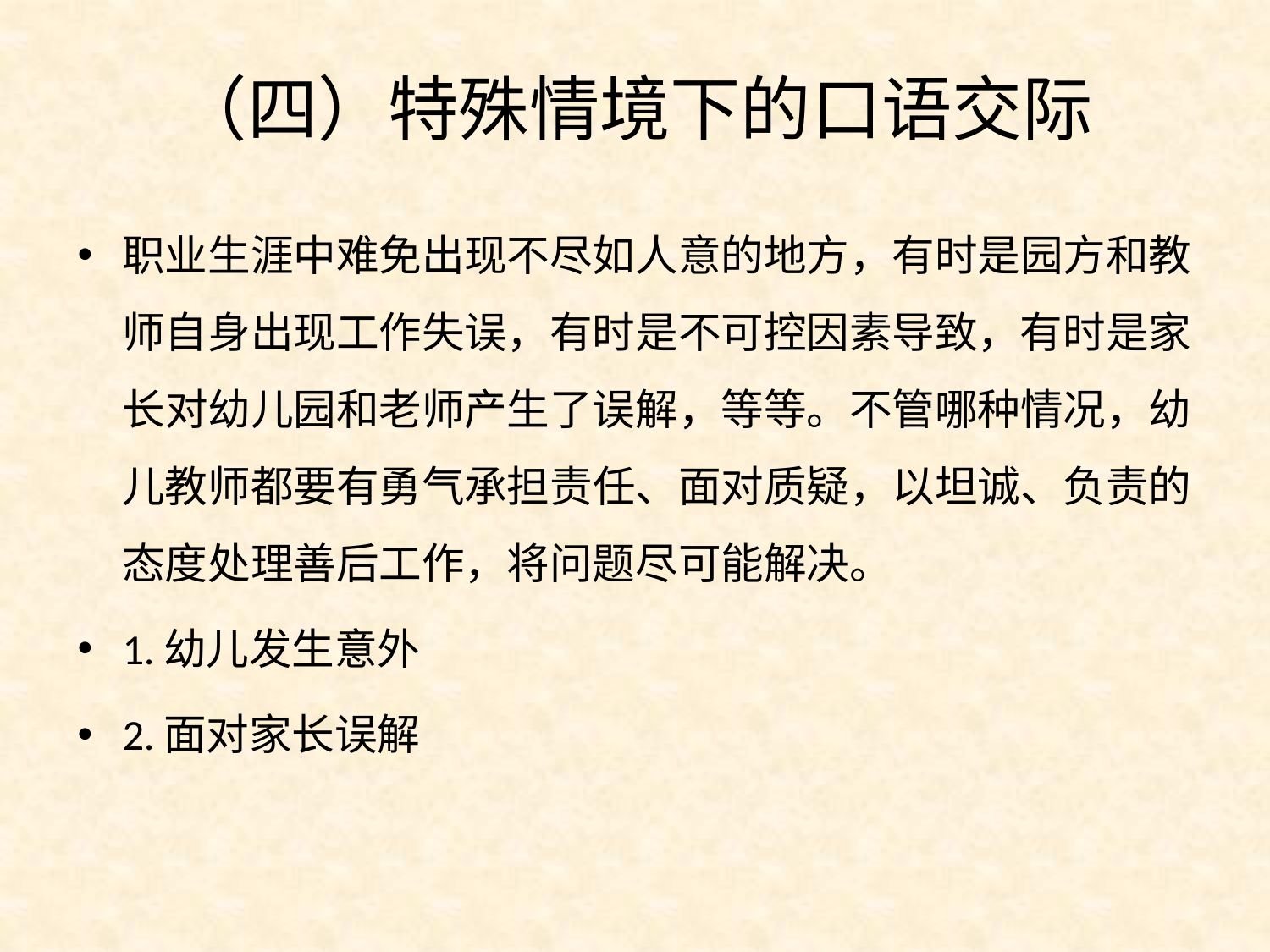

# （四）特殊情境下的口语交际
职业生涯中难免出现不尽如人意的地方，有时是园方和教师自身出现工作失误，有时是不可控因素导致，有时是家长对幼儿园和老师产生了误解，等等。不管哪种情况，幼儿教师都要有勇气承担责任、面对质疑，以坦诚、负责的态度处理善后工作，将问题尽可能解决。
1.幼儿发生意外
2.面对家长误解